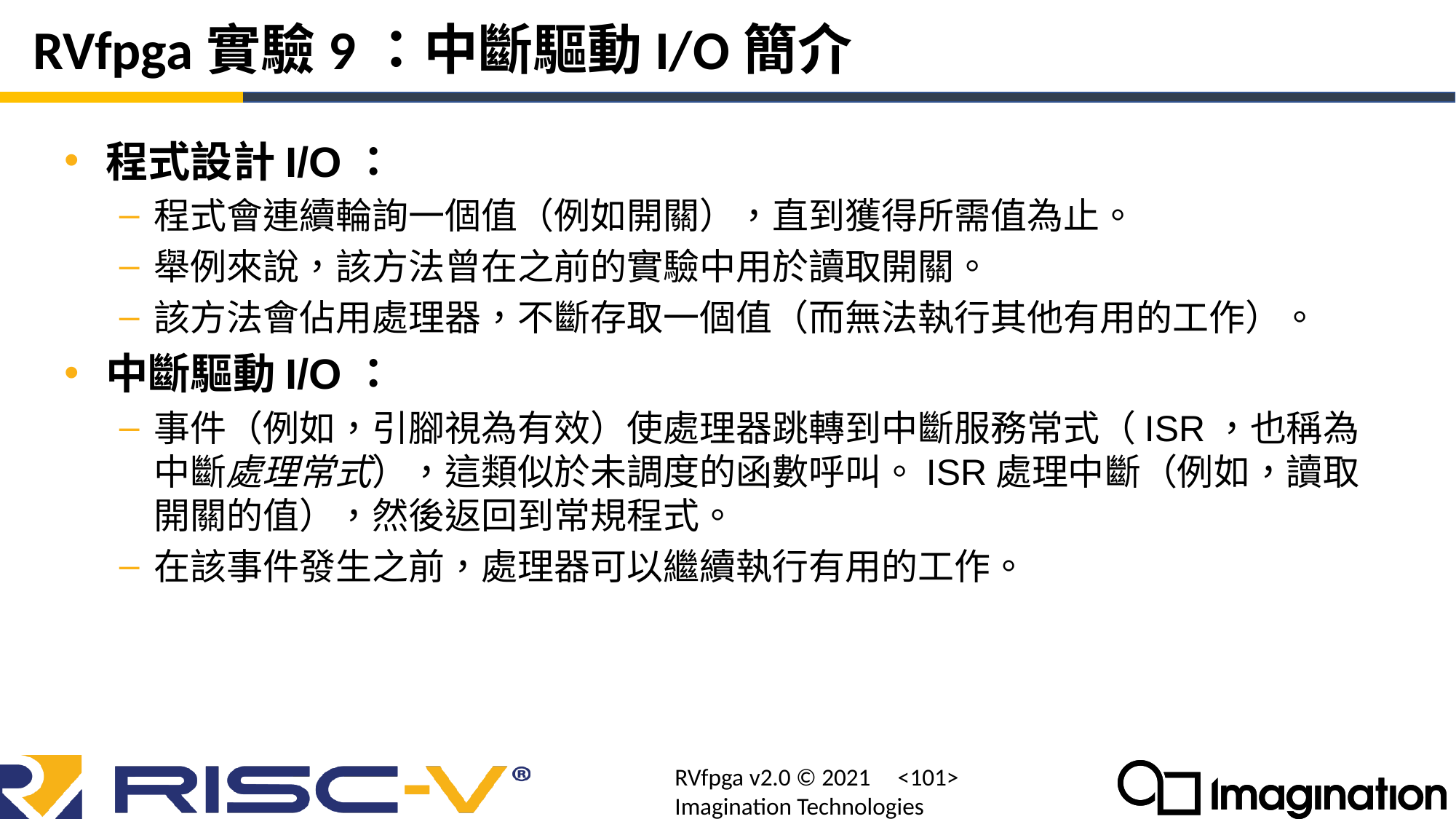

# RVfpga實驗9：中斷驅動I/O簡介
程式設計I/O：
程式會連續輪詢一個值（例如開關），直到獲得所需值為止。
舉例來說，該方法曾在之前的實驗中用於讀取開關。
該方法會佔用處理器，不斷存取一個值（而無法執行其他有用的工作）。
中斷驅動I/O：
事件（例如，引腳視為有效）使處理器跳轉到中斷服務常式（ISR，也稱為中斷處理常式），這類似於未調度的函數呼叫。ISR處理中斷（例如，讀取開關的值），然後返回到常規程式。
在該事件發生之前，處理器可以繼續執行有用的工作。